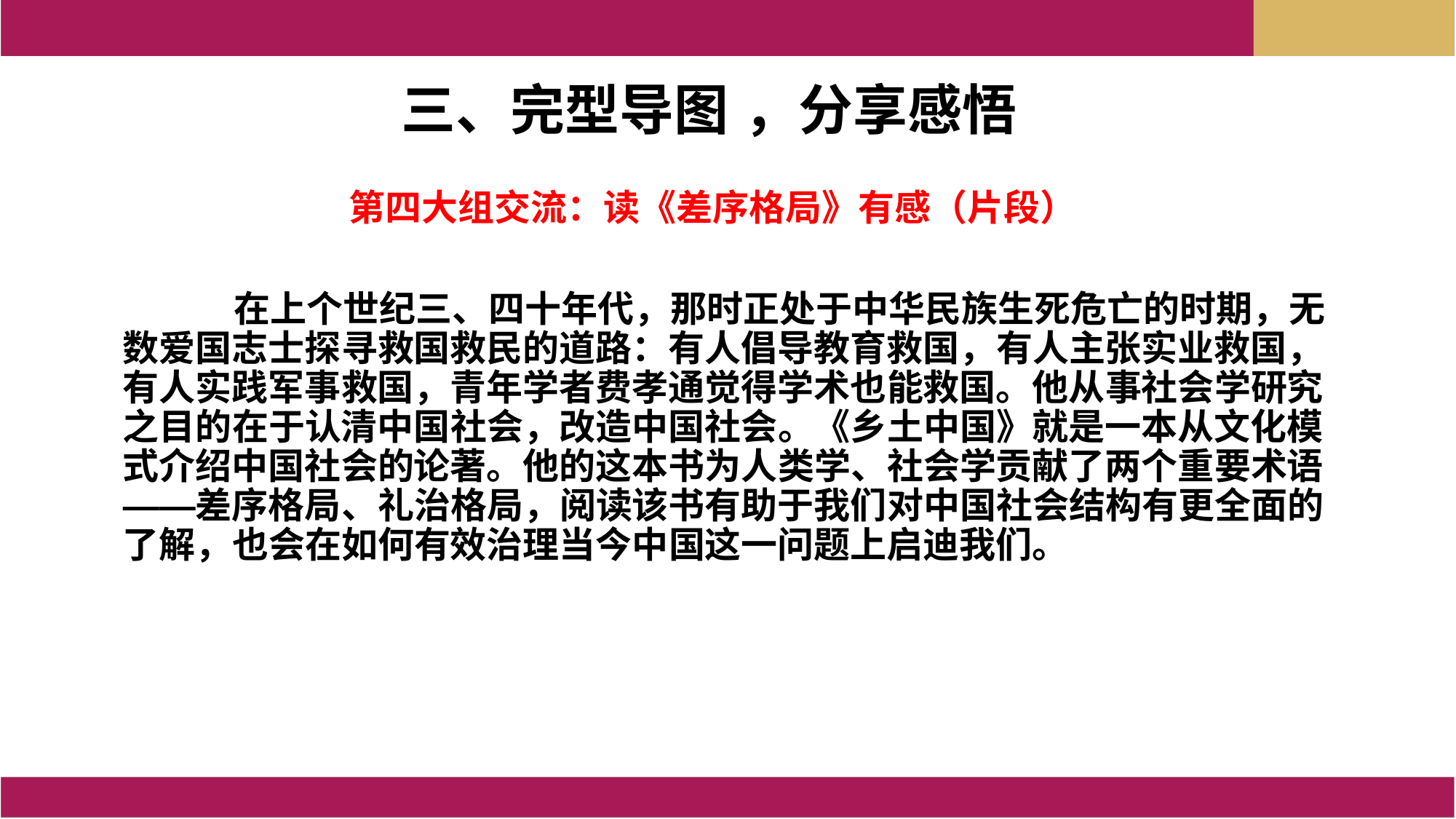

三、完型导图 ，分享感悟
第四大组交流：读《差序格局》有感（片段）
          在上个世纪三、四十年代，那时正处于中华民族生死危亡的时期，无数爱国志士探寻救国救民的道路：有人倡导教育救国，有人主张实业救国，有人实践军事救国，青年学者费孝通觉得学术也能救国。他从事社会学研究之目的在于认清中国社会，改造中国社会。《乡土中国》就是一本从文化模式介绍中国社会的论著。他的这本书为人类学、社会学贡献了两个重要术语——差序格局、礼治格局，阅读该书有助于我们对中国社会结构有更全面的了解，也会在如何有效治理当今中国这一问题上启迪我们。